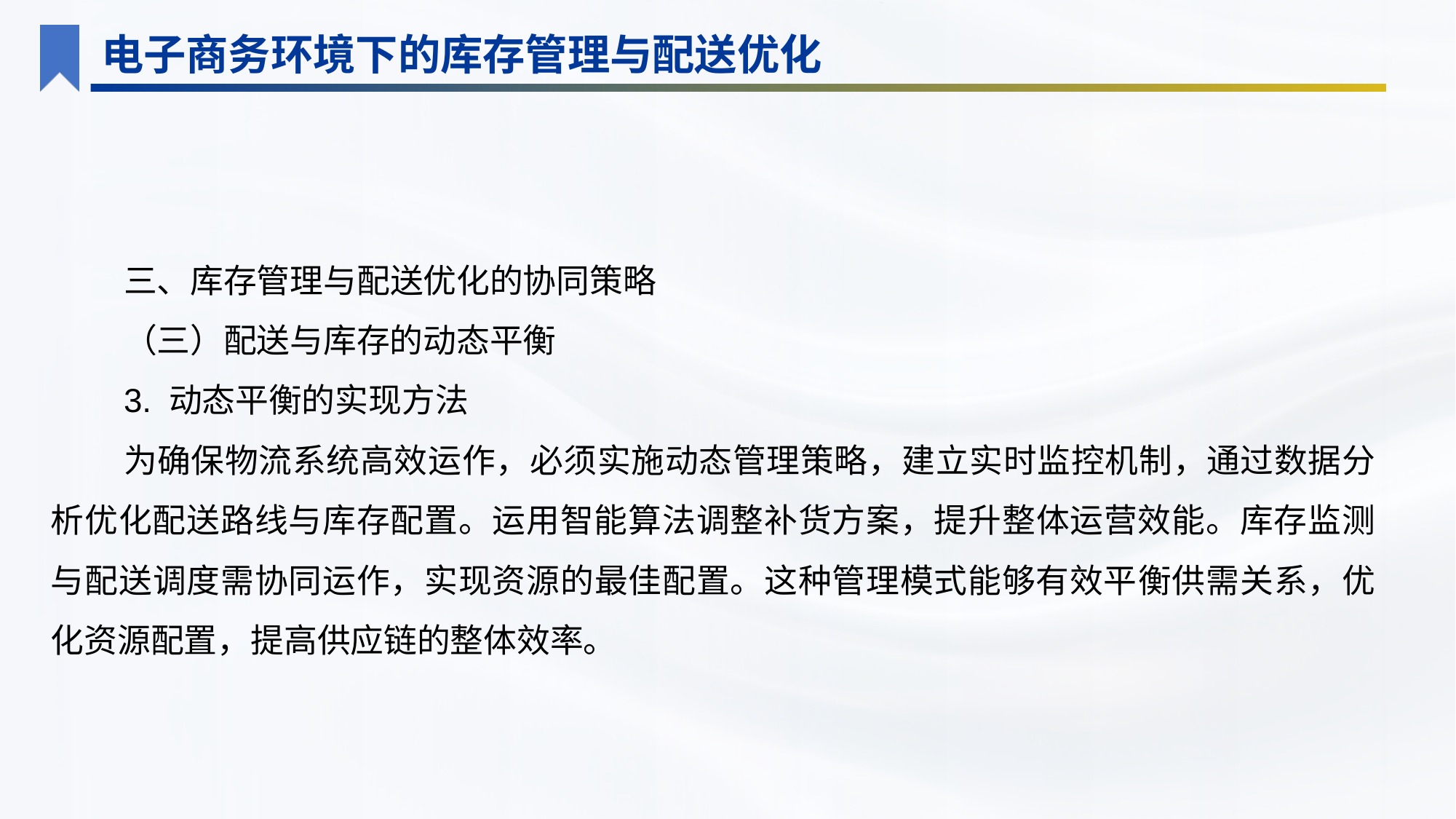

电子商务环境下的库存管理与配送优化
三、库存管理与配送优化的协同策略
（三）配送与库存的动态平衡
3. 动态平衡的实现方法
为确保物流系统高效运作，必须实施动态管理策略，建立实时监控机制，通过数据分析优化配送路线与库存配置。运用智能算法调整补货方案，提升整体运营效能。库存监测与配送调度需协同运作，实现资源的最佳配置。这种管理模式能够有效平衡供需关系，优化资源配置，提高供应链的整体效率。